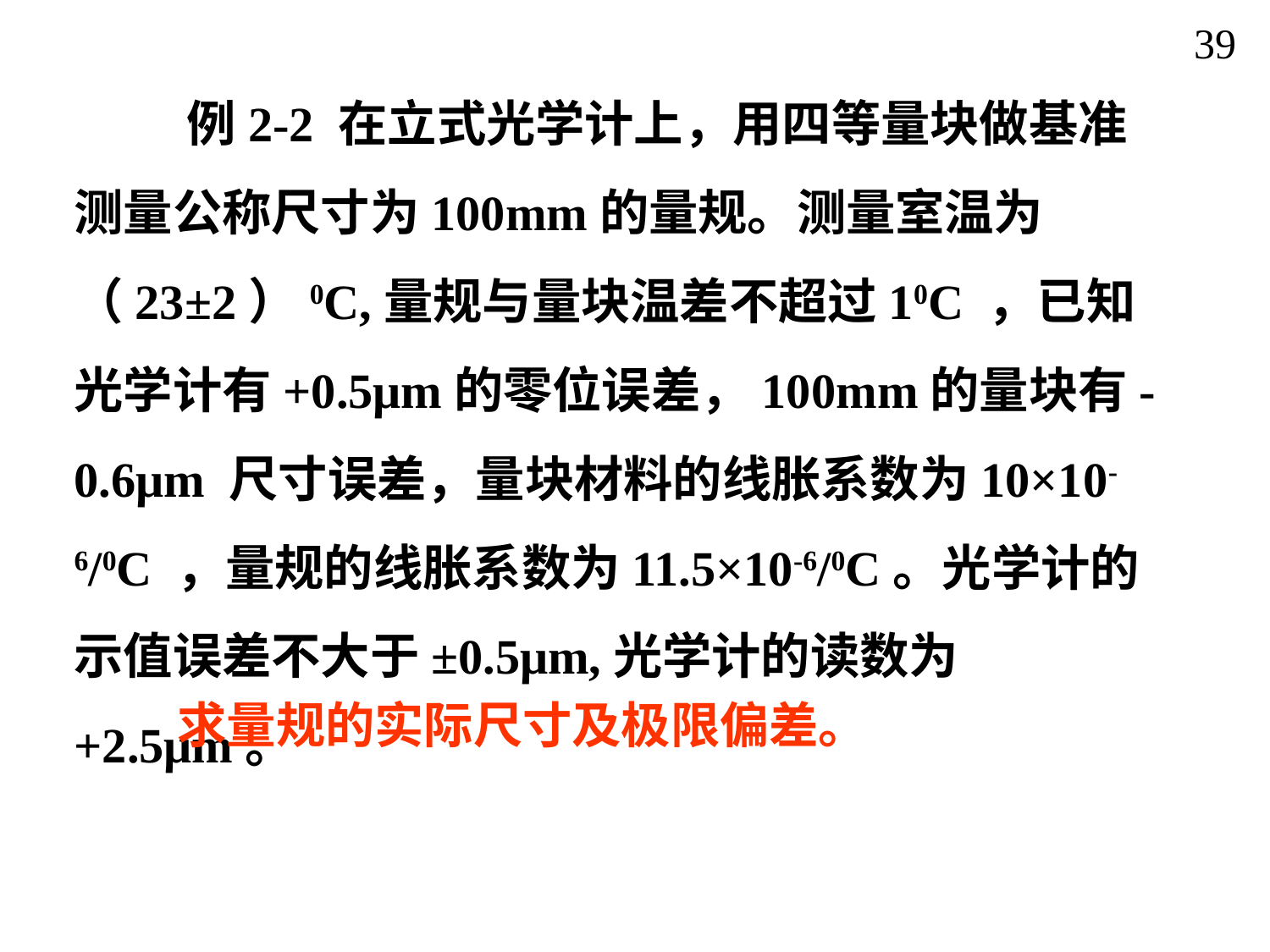

39
         例2-2 在立式光学计上，用四等量块做基准测量公称尺寸为100mm的量规。测量室温为（23±2）0C,量规与量块温差不超过10C ，已知光学计有+0.5μm的零位误差，100mm的量块有-0.6μm 尺寸误差，量块材料的线胀系数为10×10-6/0C ，量规的线胀系数为11.5×10-6/0C。光学计的示值误差不大于±0.5μm,光学计的读数为+2.5μm。
求量规的实际尺寸及极限偏差。